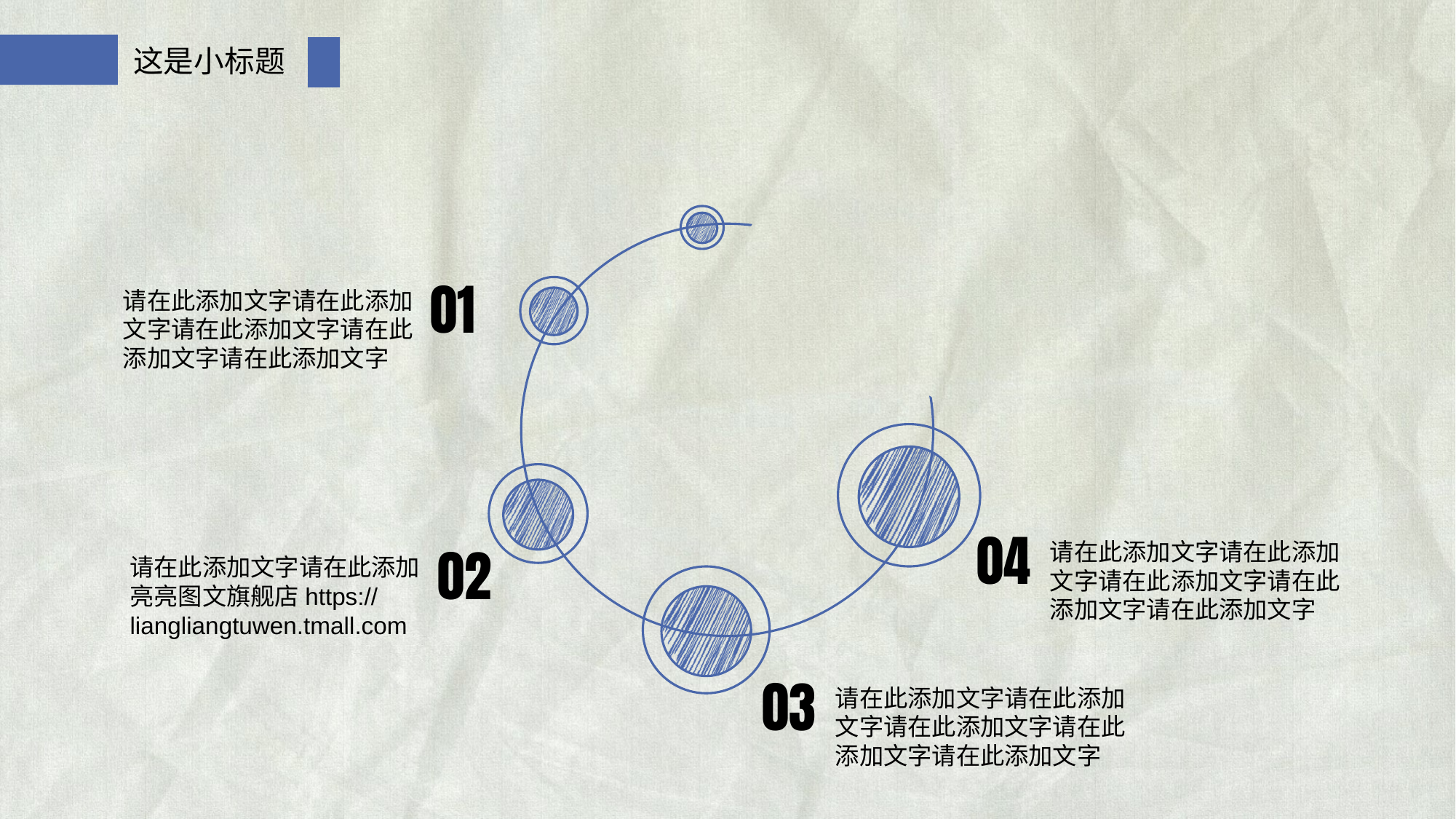

这是小标题

01

请在此添加文字请在此添加文字请在此添加文字请在此添加文字请在此添加文字

04
请在此添加文字请在此添加文字请在此添加文字请在此添加文字请在此添加文字

02
请在此添加文字请在此添加亮亮图文旗舰店https://liangliangtuwen.tmall.com

03
请在此添加文字请在此添加文字请在此添加文字请在此添加文字请在此添加文字